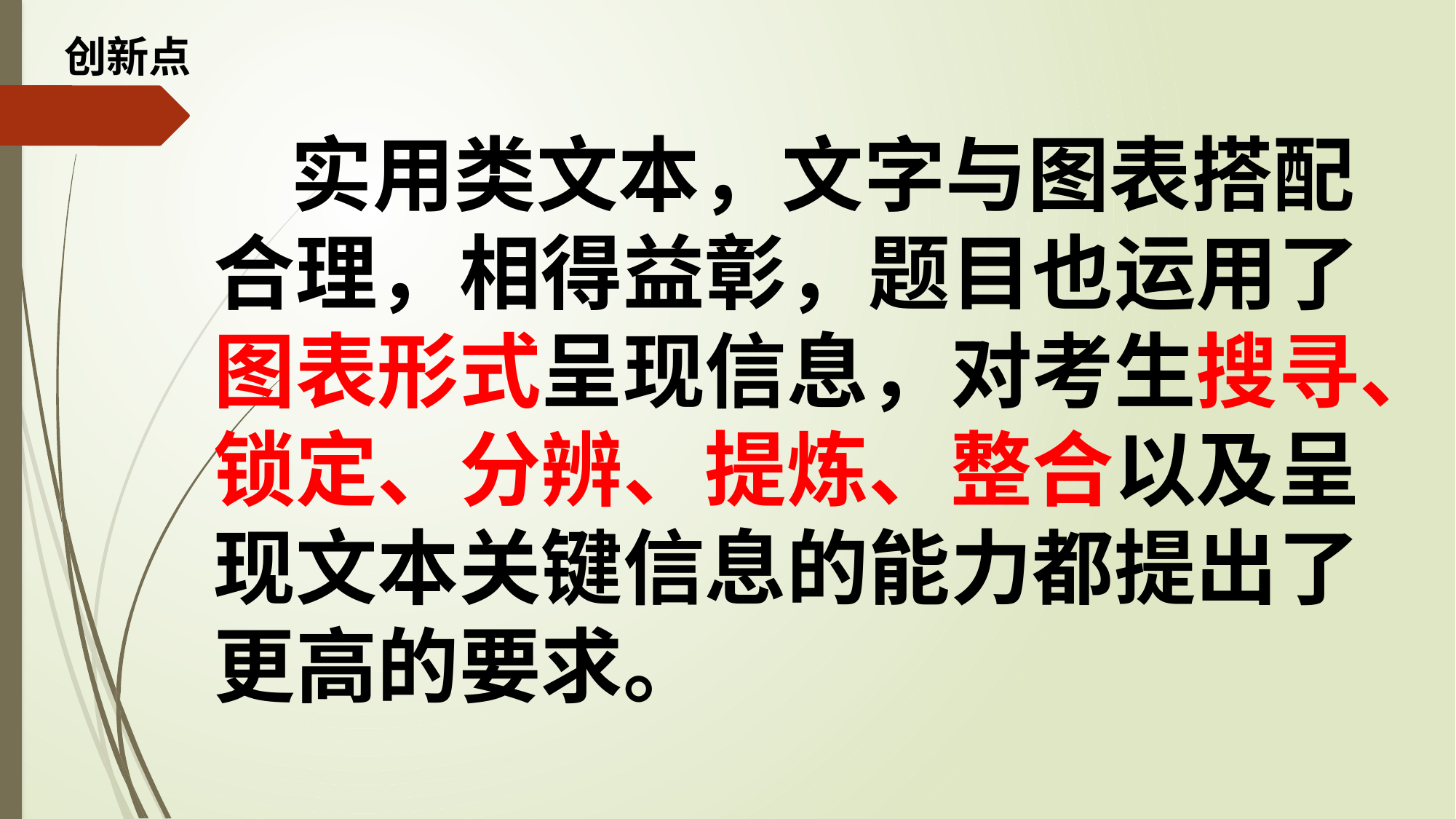

创新点
       实用类文本，文字与图表搭配合理，相得益彰，题目也运用了图表形式呈现信息，对考生搜寻、锁定、分辨、提炼、整合以及呈现文本关键信息的能力都提出了更高的要求。